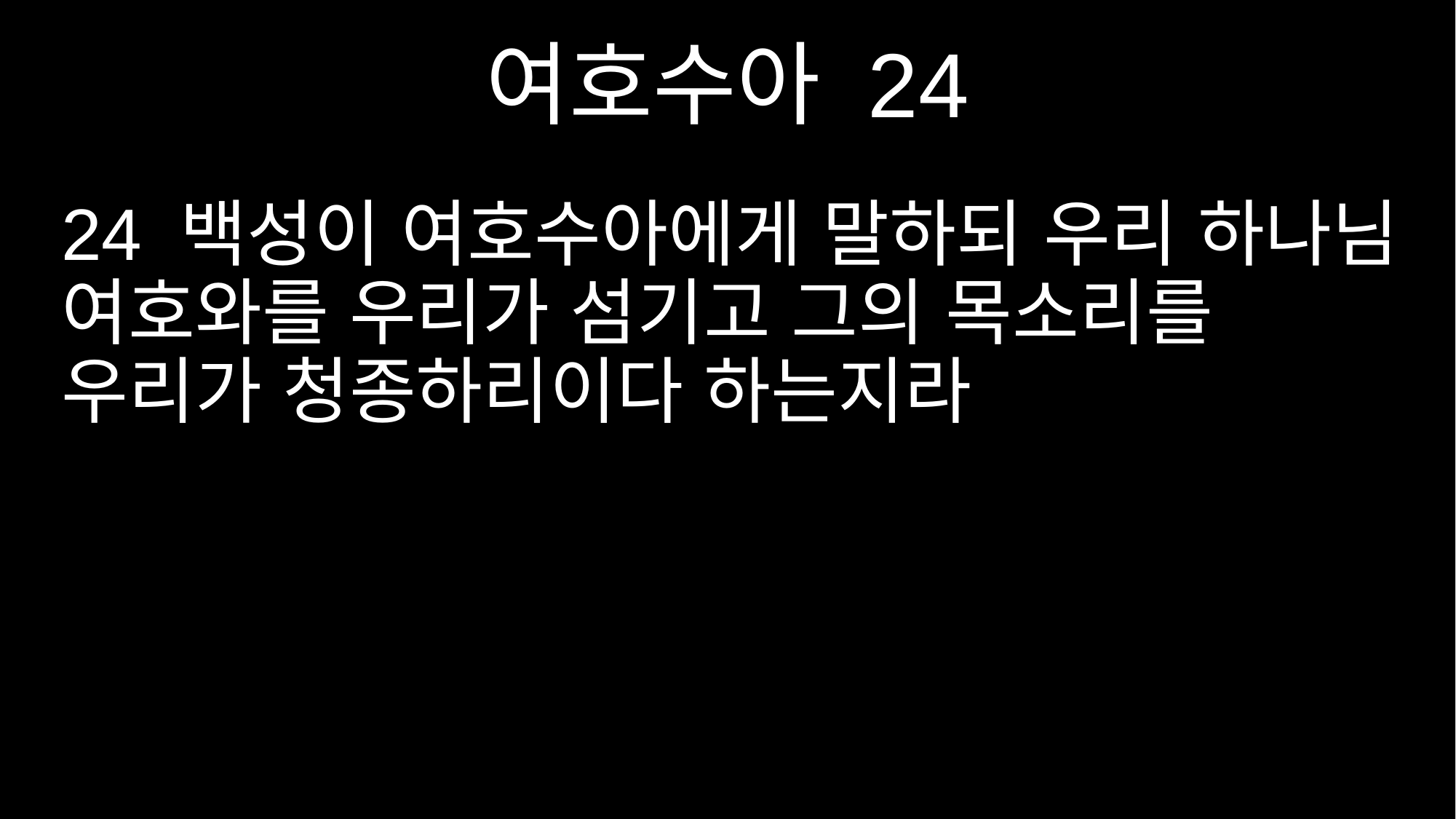

여호수아 24
24 백성이 여호수아에게 말하되 우리 하나님 여호와를 우리가 섬기고 그의 목소리를 우리가 청종하리이다 하는지라